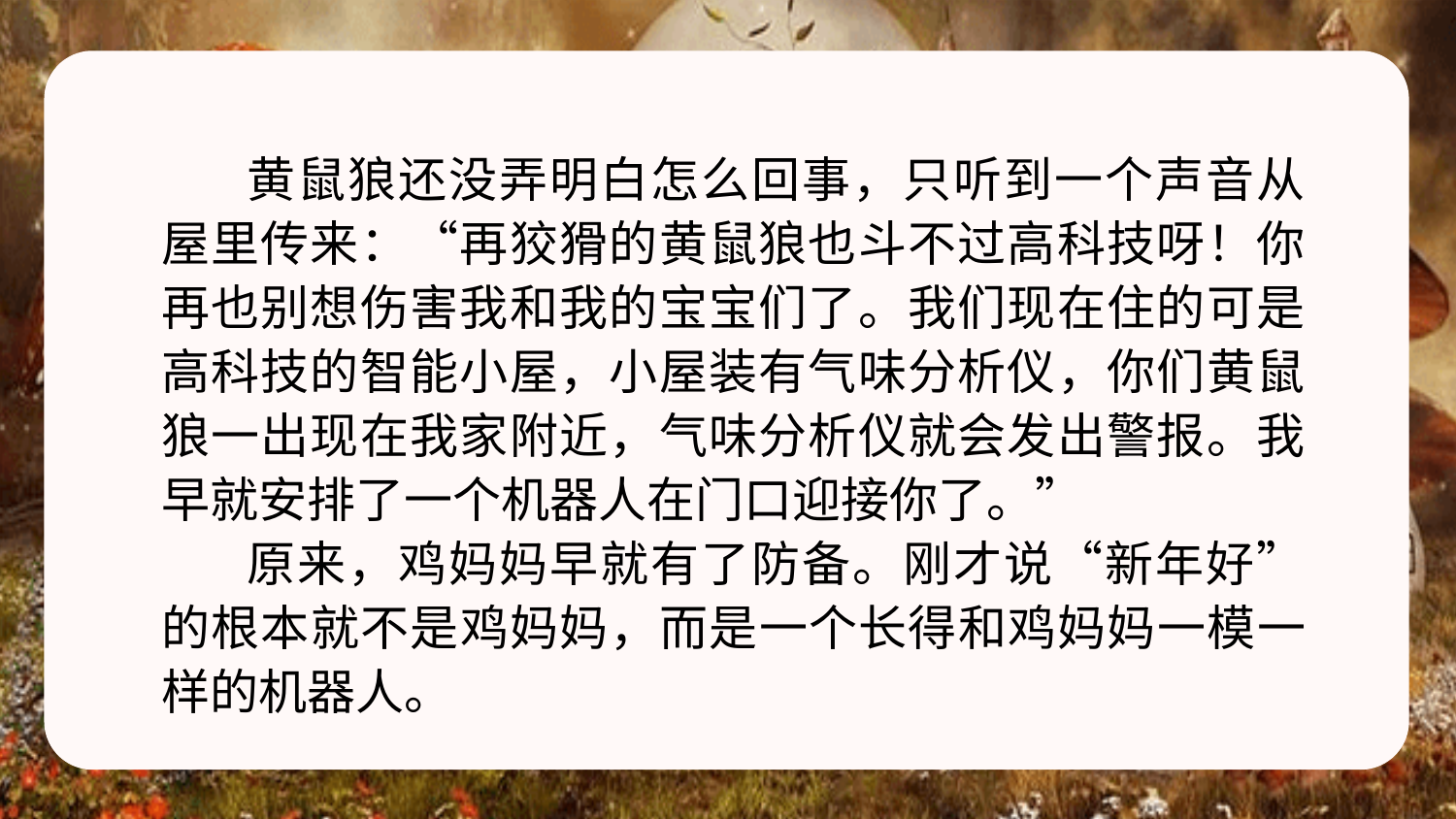

黄鼠狼还没弄明白怎么回事，只听到一个声音从屋里传来：“再狡猾的黄鼠狼也斗不过高科技呀！你再也别想伤害我和我的宝宝们了。我们现在住的可是高科技的智能小屋，小屋装有气味分析仪，你们黄鼠狼一出现在我家附近，气味分析仪就会发出警报。我早就安排了一个机器人在门口迎接你了。”
原来，鸡妈妈早就有了防备。刚才说“新年好”的根本就不是鸡妈妈，而是一个长得和鸡妈妈一模一样的机器人。